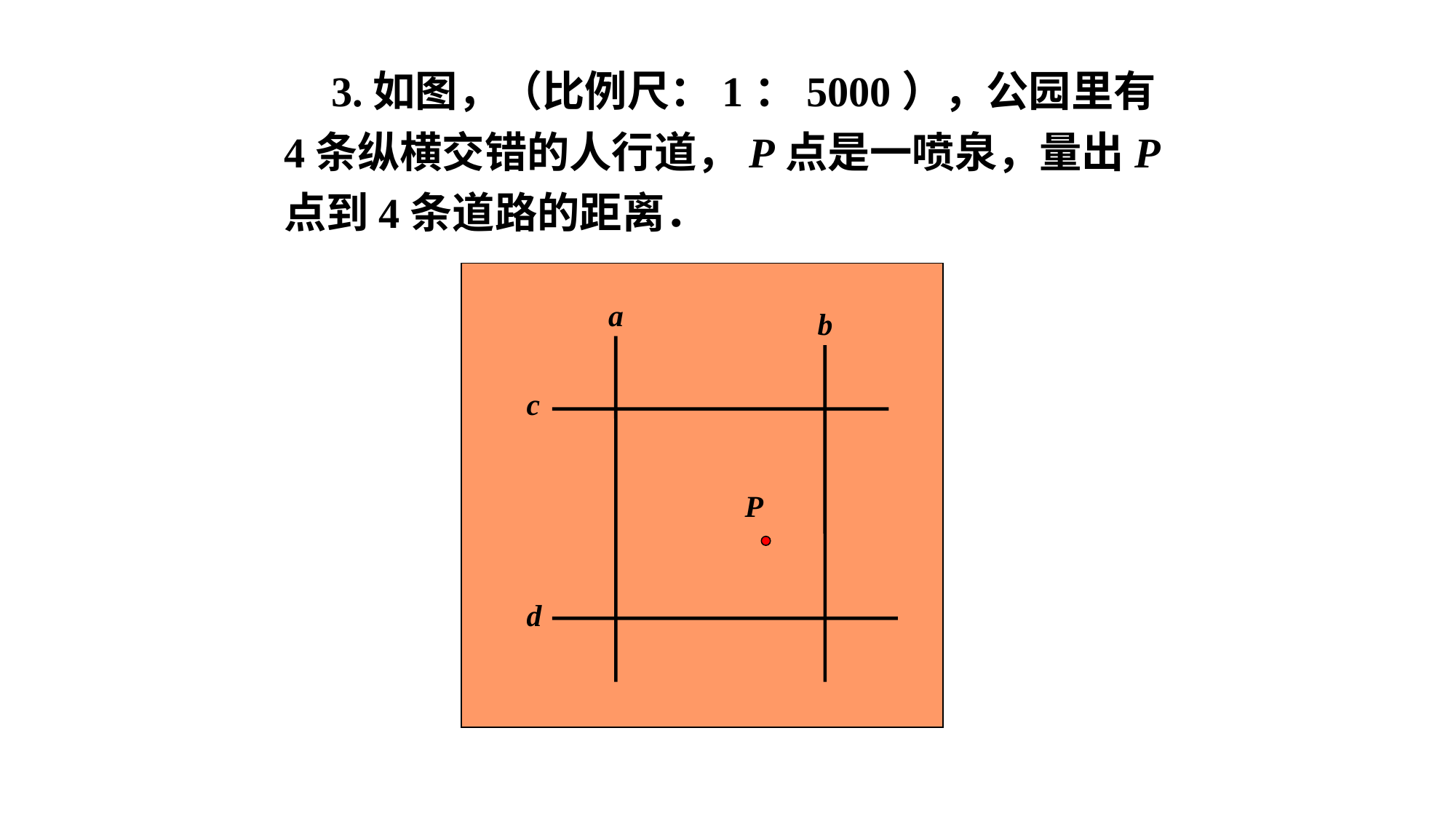

3.如图，（比例尺：1：5000），公园里有4条纵横交错的人行道，P点是一喷泉，量出P点到4条道路的距离．

a
b

c

P

d